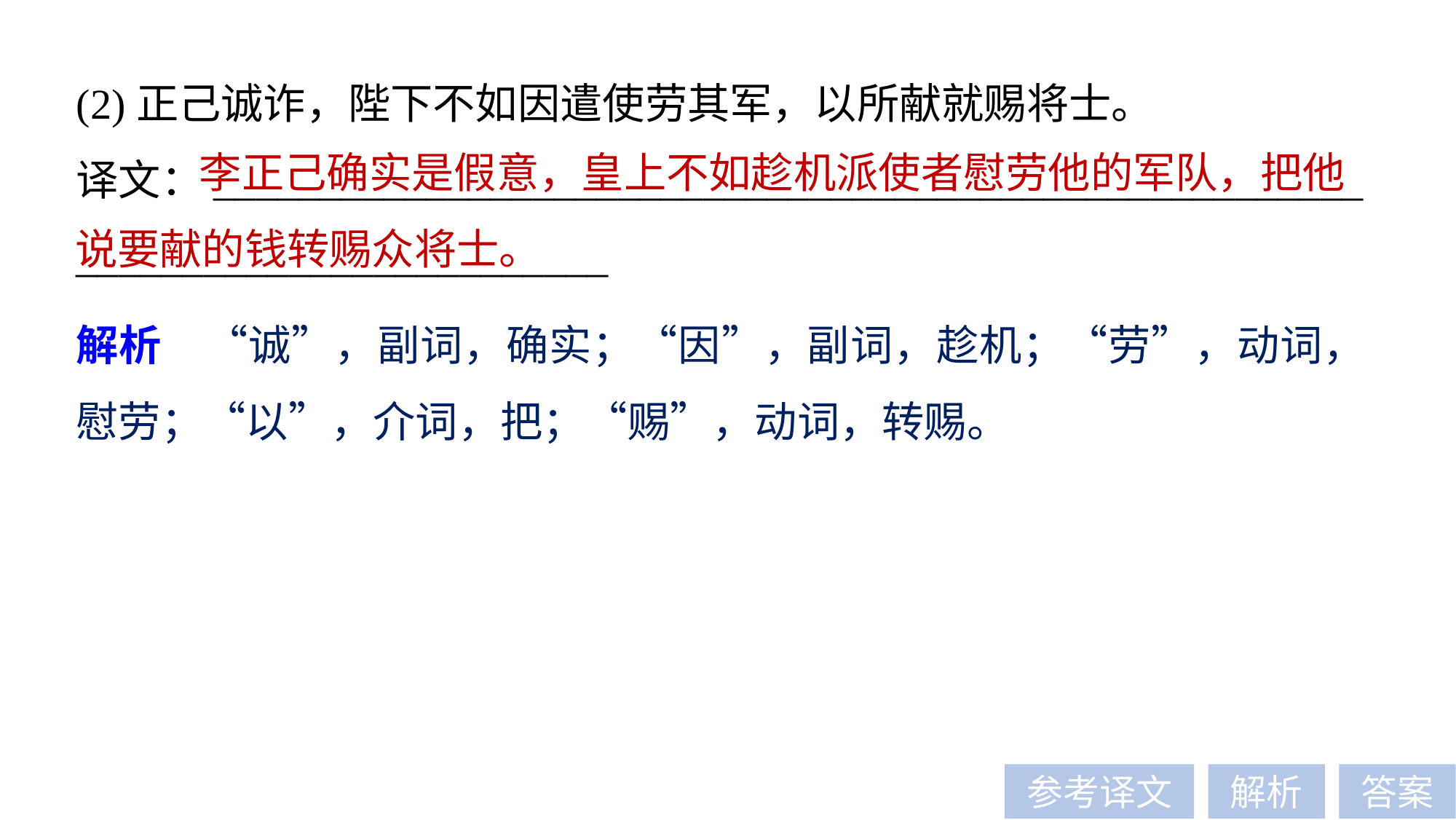

(2)正己诚诈，陛下不如因遣使劳其军，以所献就赐将士。
译文：______________________________________________________
_________________________
            李正己确实是假意，皇上不如趁机派使者慰劳他的军队，把他说要献的钱转赐众将士。
解析　“诚”，副词，确实；“因”，副词，趁机；“劳”，动词，慰劳；“以”，介词，把；“赐”，动词，转赐。
参考译文
解析
答案